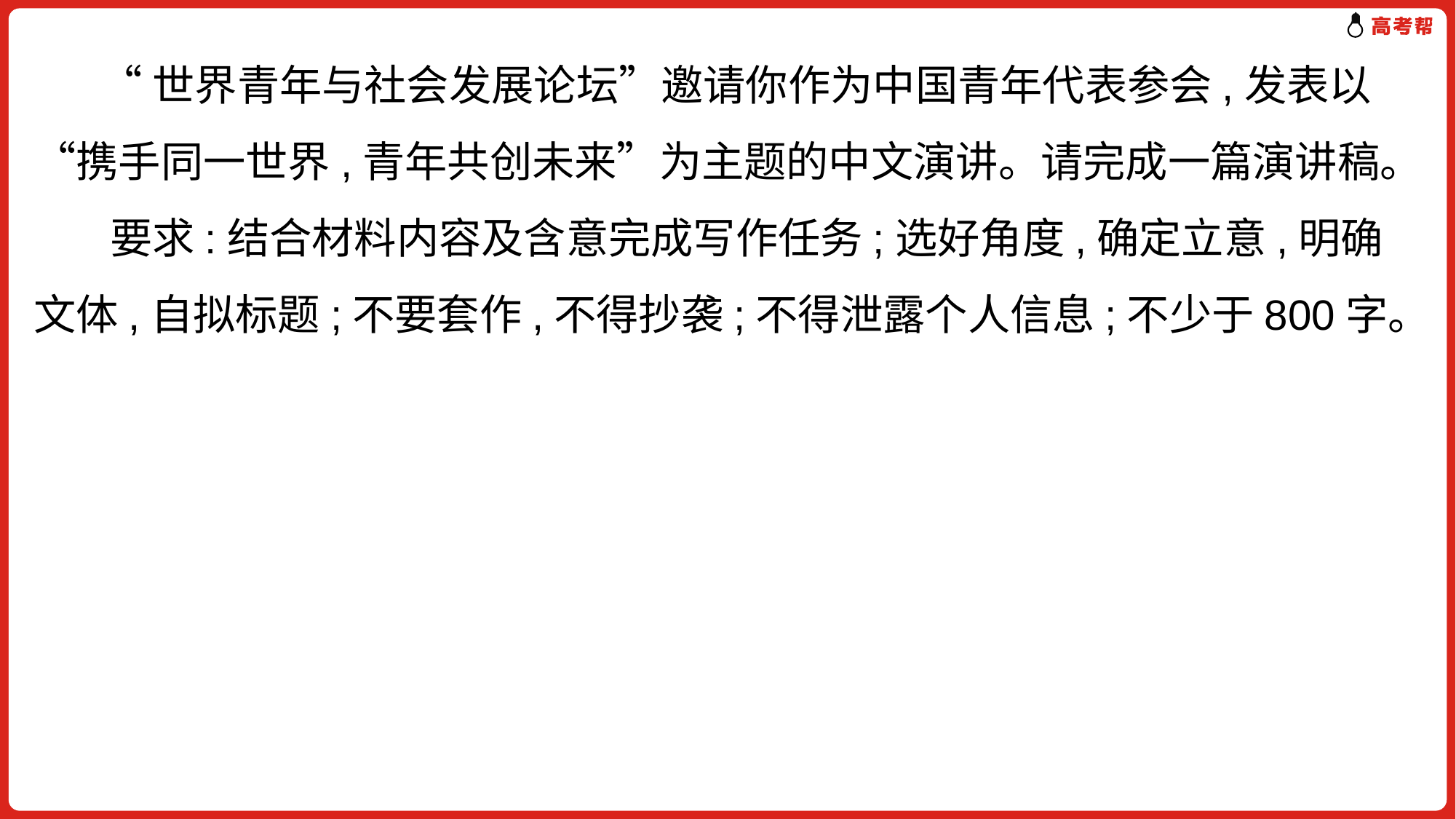

“世界青年与社会发展论坛”邀请你作为中国青年代表参会,发表以“携手同一世界,青年共创未来”为主题的中文演讲。请完成一篇演讲稿。
       要求:结合材料内容及含意完成写作任务;选好角度,确定立意,明确文体,自拟标题;不要套作,不得抄袭;不得泄露个人信息;不少于800字。